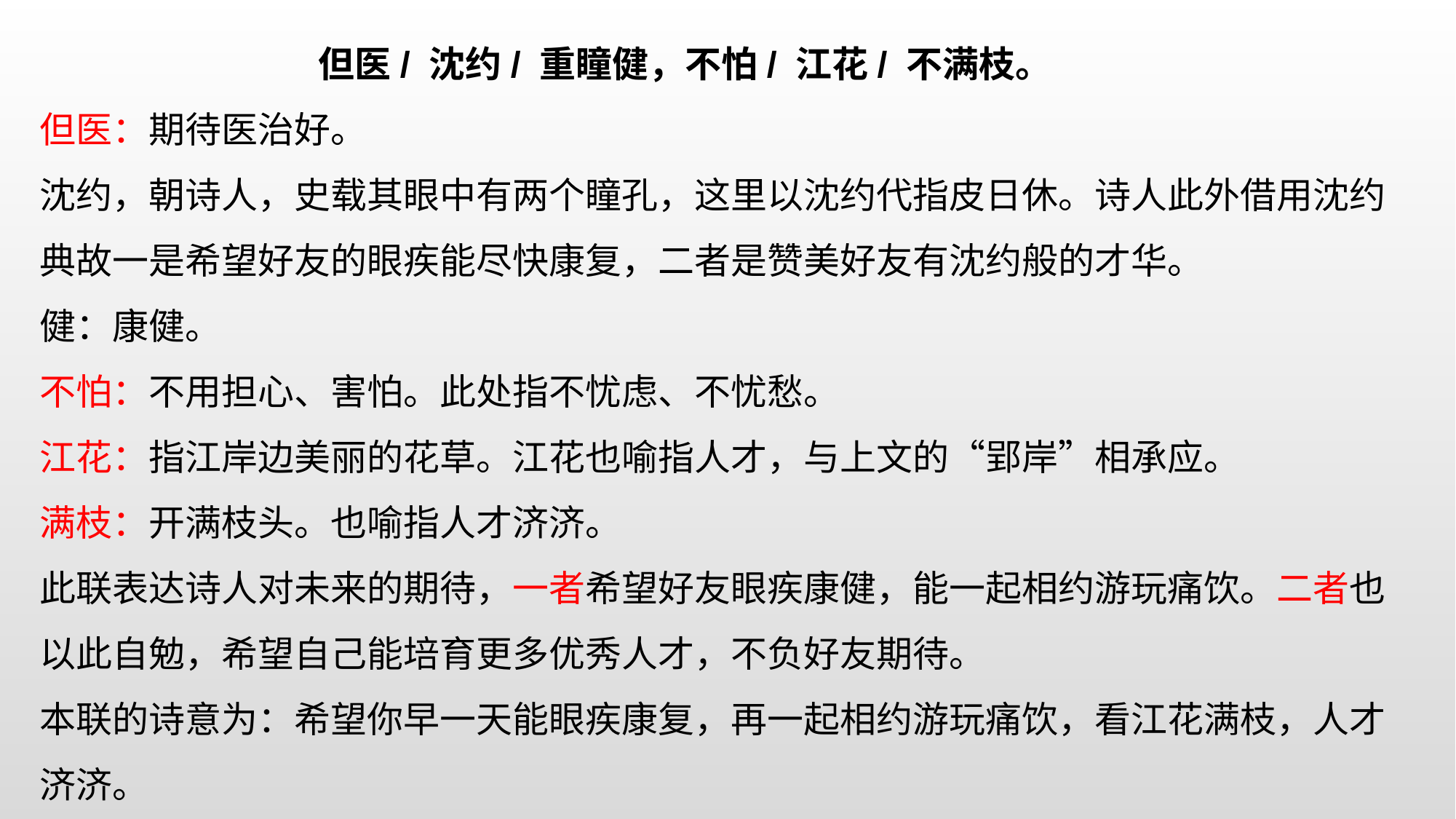

但医/ 沈约/ 重瞳健，不怕/ 江花/ 不满枝。
但医：期待医治好。沈约，朝诗人，史载其眼中有两个瞳孔，这里以沈约代指皮日休。诗人此外借用沈约典故一是希望好友的眼疾能尽快康复，二者是赞美好友有沈约般的才华。健：康健。
不怕：不用担心、害怕。此处指不忧虑、不忧愁。
江花：指江岸边美丽的花草。江花也喻指人才，与上文的“郢岸”相承应。
满枝：开满枝头。也喻指人才济济。此联表达诗人对未来的期待，一者希望好友眼疾康健，能一起相约游玩痛饮。二者也以此自勉，希望自己能培育更多优秀人才，不负好友期待。本联的诗意为：希望你早一天能眼疾康复，再一起相约游玩痛饮，看江花满枝，人才济济。